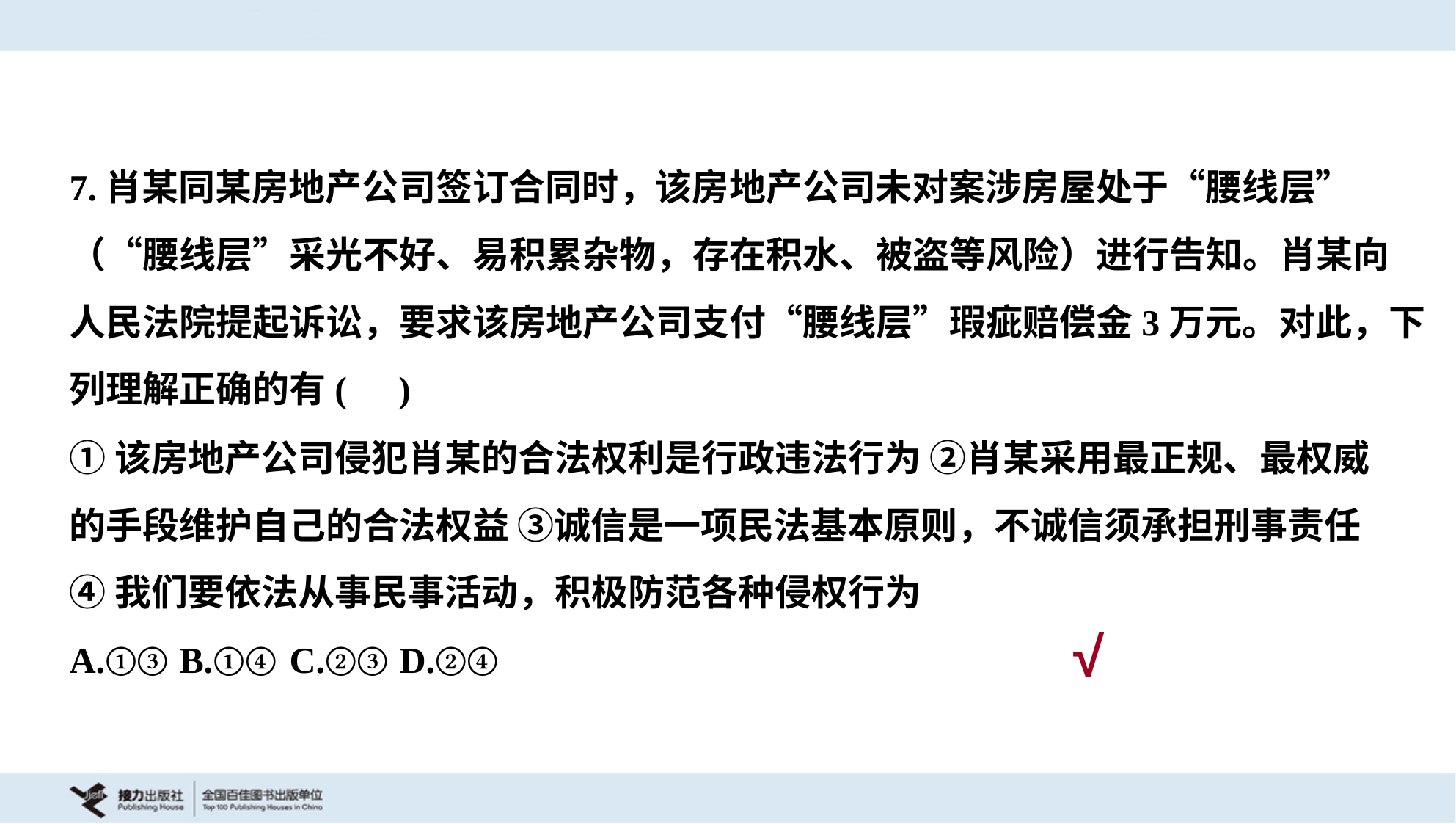

7.肖某同某房地产公司签订合同时，该房地产公司未对案涉房屋处于“腰线层”
（“腰线层”采光不好、易积累杂物，存在积水、被盗等风险）进行告知。肖某向
人民法院提起诉讼，要求该房地产公司支付“腰线层”瑕疵赔偿金3万元。对此，下
列理解正确的有(     )
①该房地产公司侵犯肖某的合法权利是行政违法行为 ②肖某采用最正规、最权威
的手段维护自己的合法权益 ③诚信是一项民法基本原则，不诚信须承担刑事责任
④我们要依法从事民事活动，积极防范各种侵权行为
A.①③	B.①④	C.②③	D.②④
√